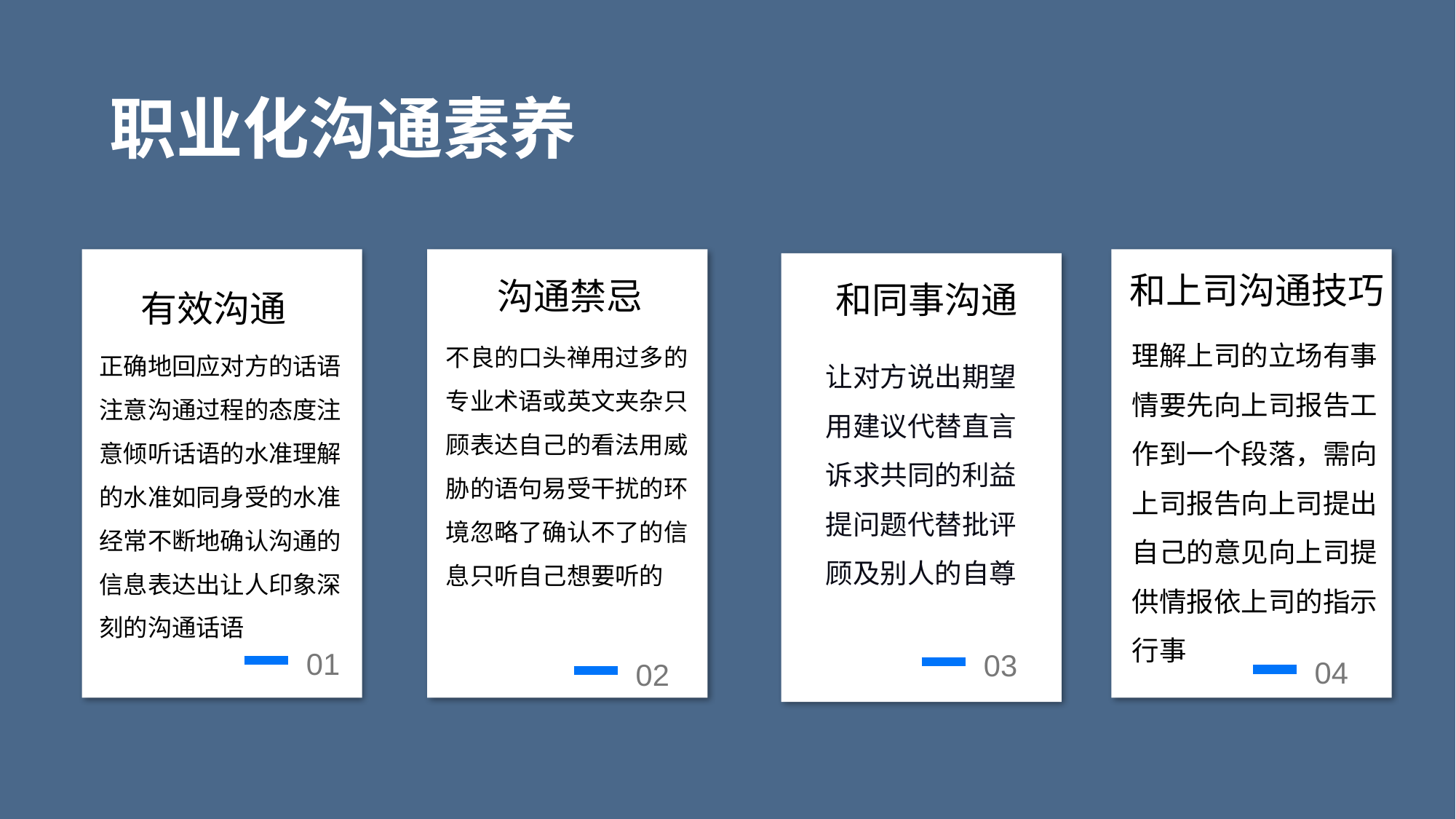

职业化沟通素养

和上司沟通技巧
沟通禁忌
和同事沟通
有效沟通
理解上司的立场有事情要先向上司报告工作到一个段落，需向上司报告向上司提出自己的意见向上司提供情报依上司的指示行事
不良的口头禅用过多的专业术语或英文夹杂只顾表达自己的看法用威胁的语句易受干扰的环境忽略了确认不了的信息只听自己想要听的
正确地回应对方的话语注意沟通过程的态度注意倾听话语的水准理解的水准如同身受的水准经常不断地确认沟通的信息表达出让人印象深刻的沟通话语
让对方说出期望
用建议代替直言
诉求共同的利益
提问题代替批评
顾及别人的自尊
01
03
04
02